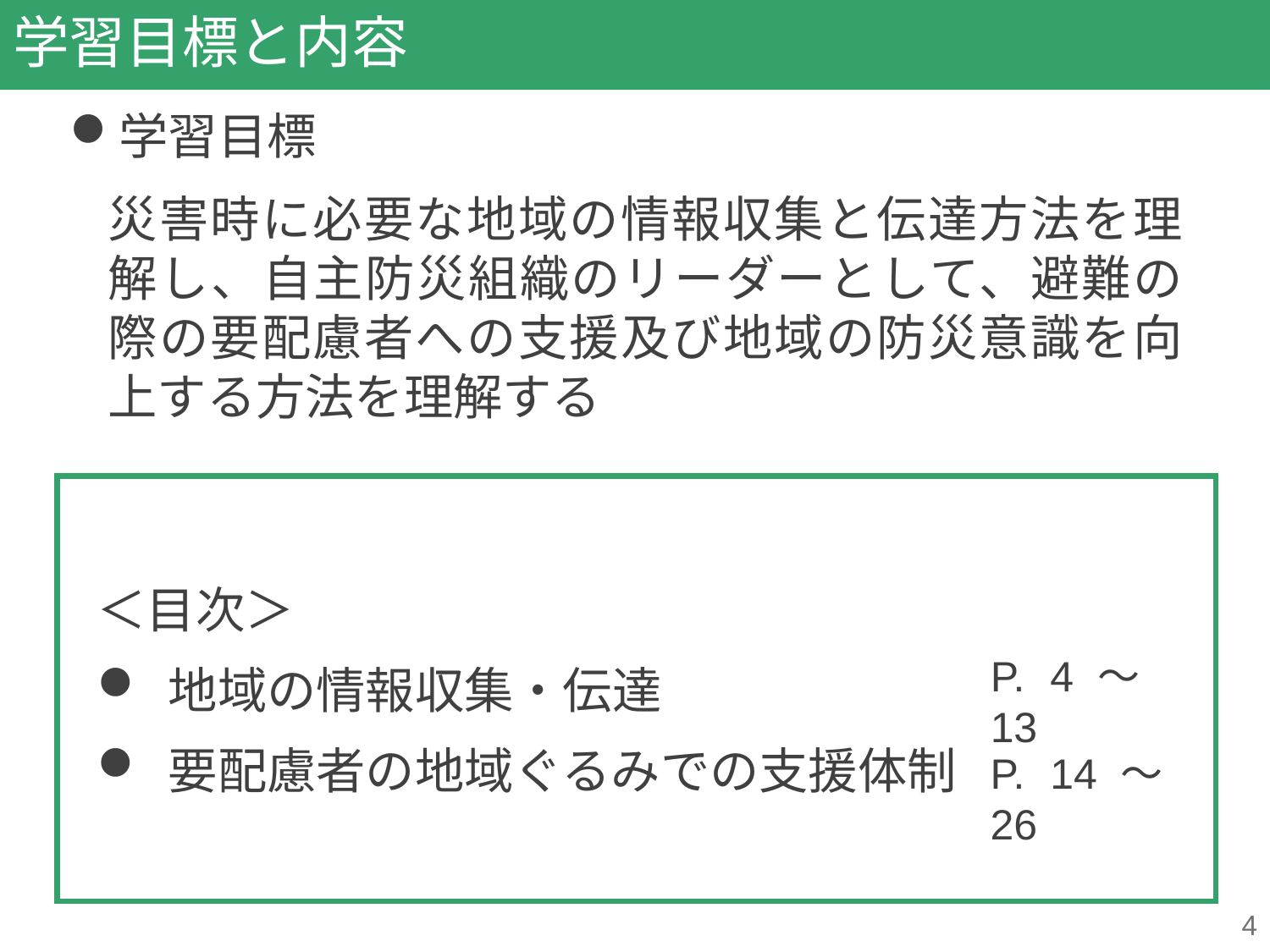

# 学習目標と内容
学習目標

災害時に必要な地域の情報収集と伝達方法を理解し、自主防災組織のリーダーとして、避難の際の要配慮者への支援及び地域の防災意識を向上する方法を理解する
＜目次＞
地域の情報収集・伝達
要配慮者の地域ぐるみでの支援体制
P. 4～13
P. 14～26
4